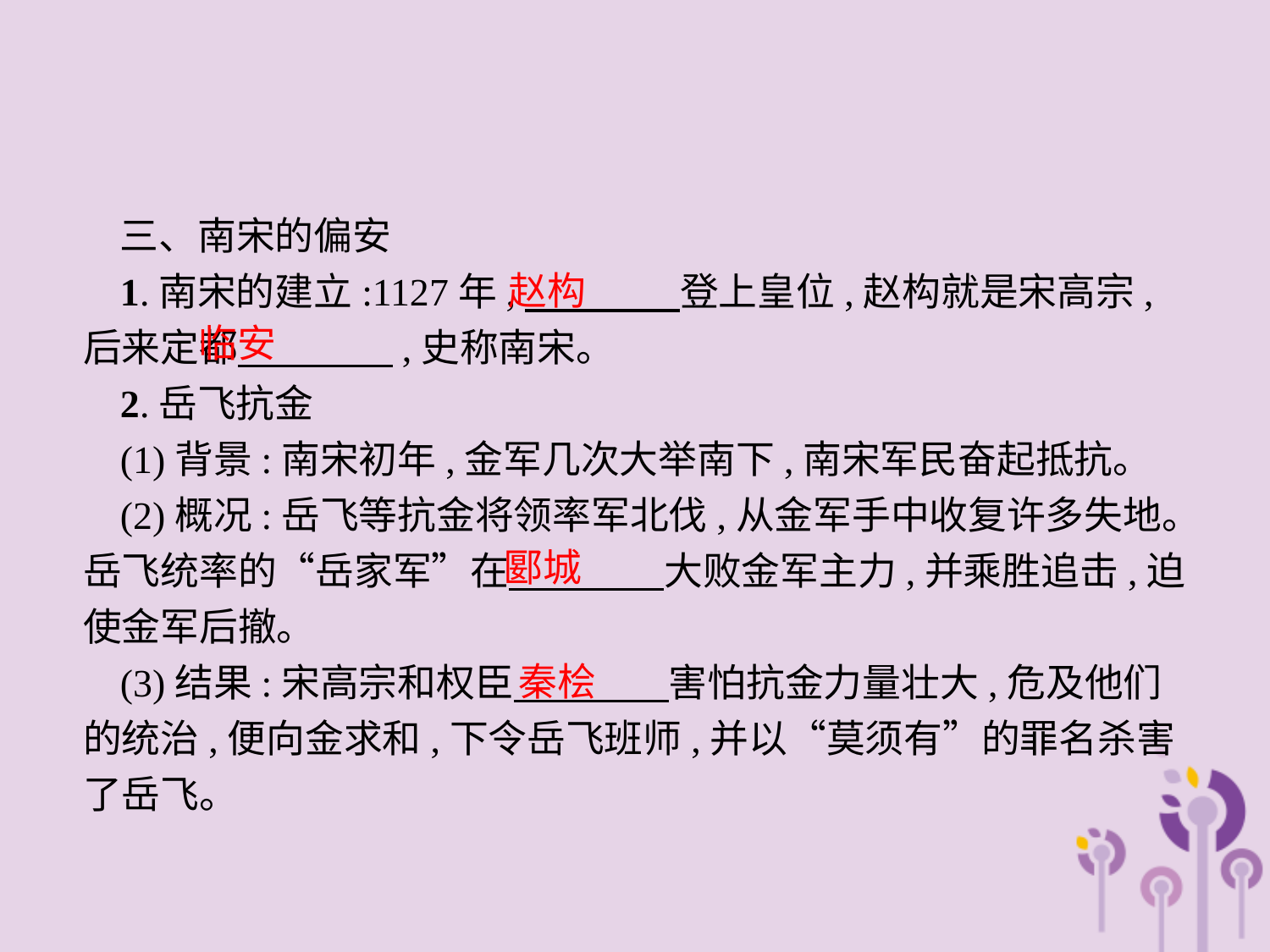

三、南宋的偏安
1.南宋的建立:1127年,　　　　登上皇位,赵构就是宋高宗,后来定都　　　　,史称南宋。
2.岳飞抗金
(1)背景:南宋初年,金军几次大举南下,南宋军民奋起抵抗。
(2)概况:岳飞等抗金将领率军北伐,从金军手中收复许多失地。岳飞统率的“岳家军”在　　　　大败金军主力,并乘胜追击,迫使金军后撤。
(3)结果:宋高宗和权臣　　　　害怕抗金力量壮大,危及他们的统治,便向金求和,下令岳飞班师,并以“莫须有”的罪名杀害了岳飞。
赵构
临安
郾城
秦桧